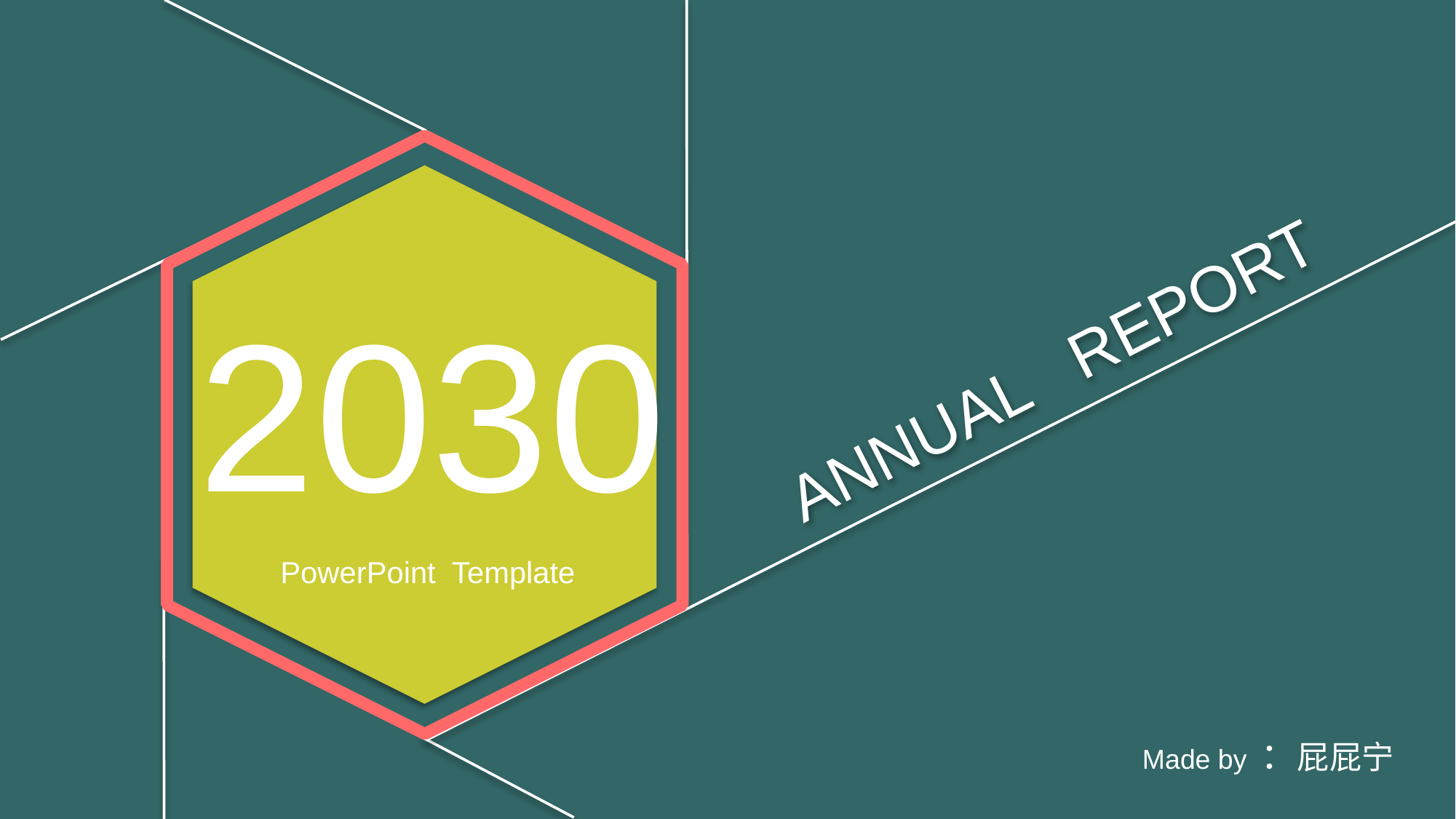

2030
ANNUAL   REPORT
PowerPoint  Template

Made by ：屁屁宁